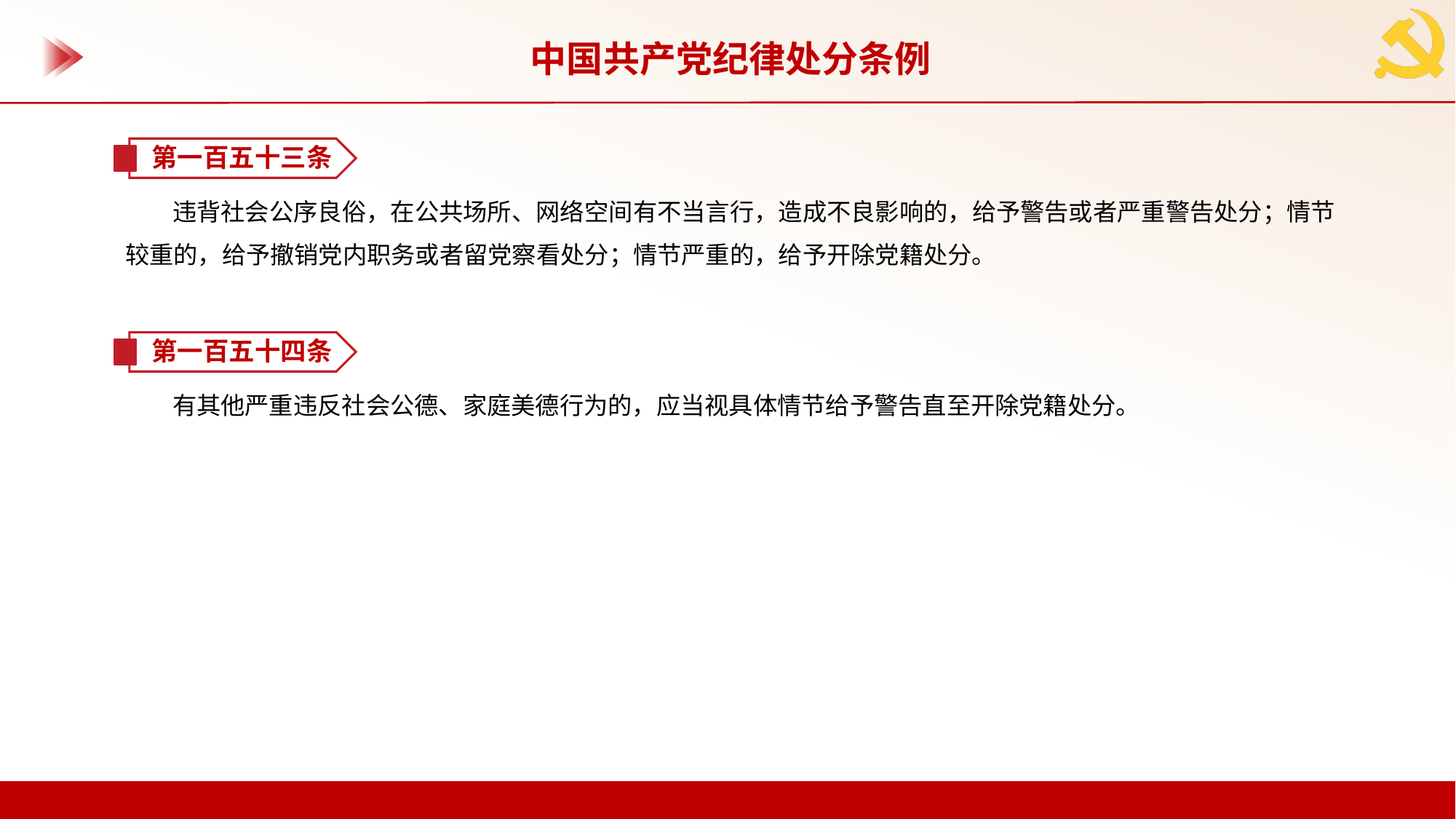

中国共产党纪律处分条例
第一百五十三条

违背社会公序良俗，在公共场所、网络空间有不当言行，造成不良影响的，给予警告或者严重警告处分；情节较重的，给予撤销党内职务或者留党察看处分；情节严重的，给予开除党籍处分。
第一百五十四条

有其他严重违反社会公德、家庭美德行为的，应当视具体情节给予警告直至开除党籍处分。